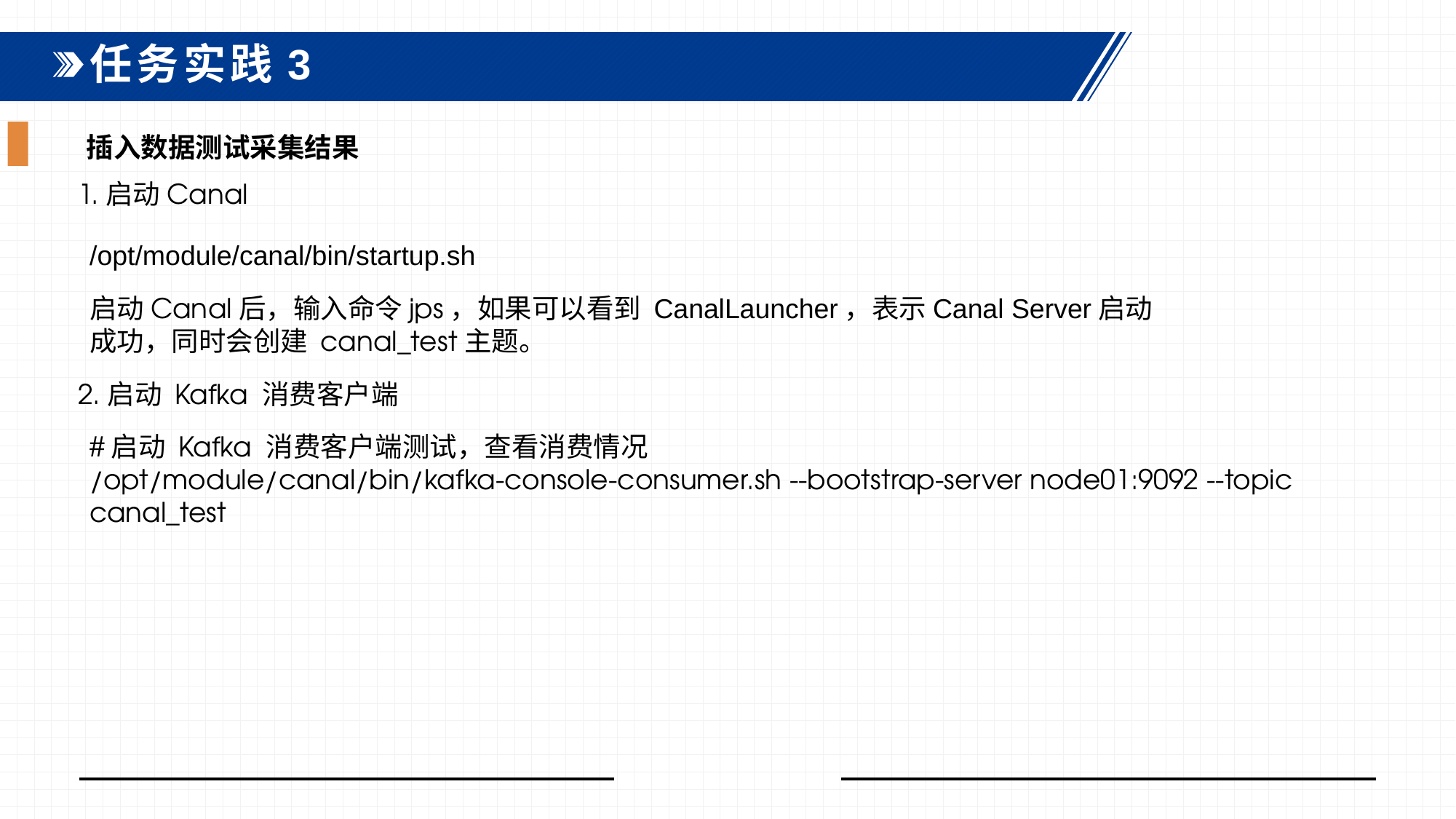

任务实践3
插入数据测试采集结果
1.启动Canal
/opt/module/canal/bin/startup.sh
启动Canal后，输入命令jps，如果可以看到 CanalLauncher，表示Canal Server启动成功，同时会创建 canal_test主题。
2.启动 Kafka 消费客户端
#启动 Kafka 消费客户端测试，查看消费情况/opt/module/canal/bin/kafka-console-consumer.sh --bootstrap-server node01:9092 --topic canal_test